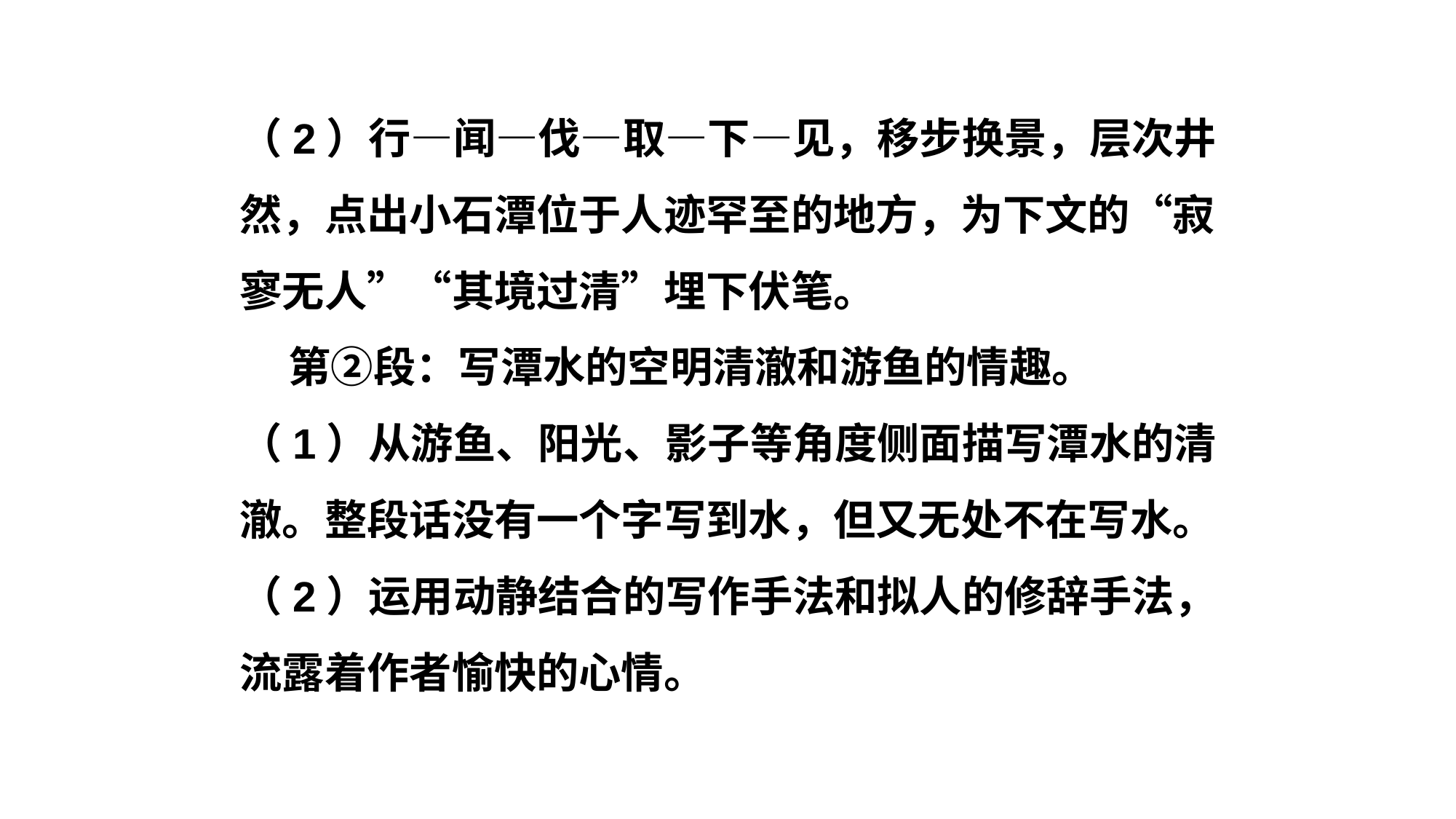

（2）行—闻—伐—取—下—见，移步换景，层次井然，点出小石潭位于人迹罕至的地方，为下文的“寂寥无人”“其境过清”埋下伏笔。
    第②段：写潭水的空明清澈和游鱼的情趣。
（1）从游鱼、阳光、影子等角度侧面描写潭水的清澈。整段话没有一个字写到水，但又无处不在写水。
（2）运用动静结合的写作手法和拟人的修辞手法，流露着作者愉快的心情。